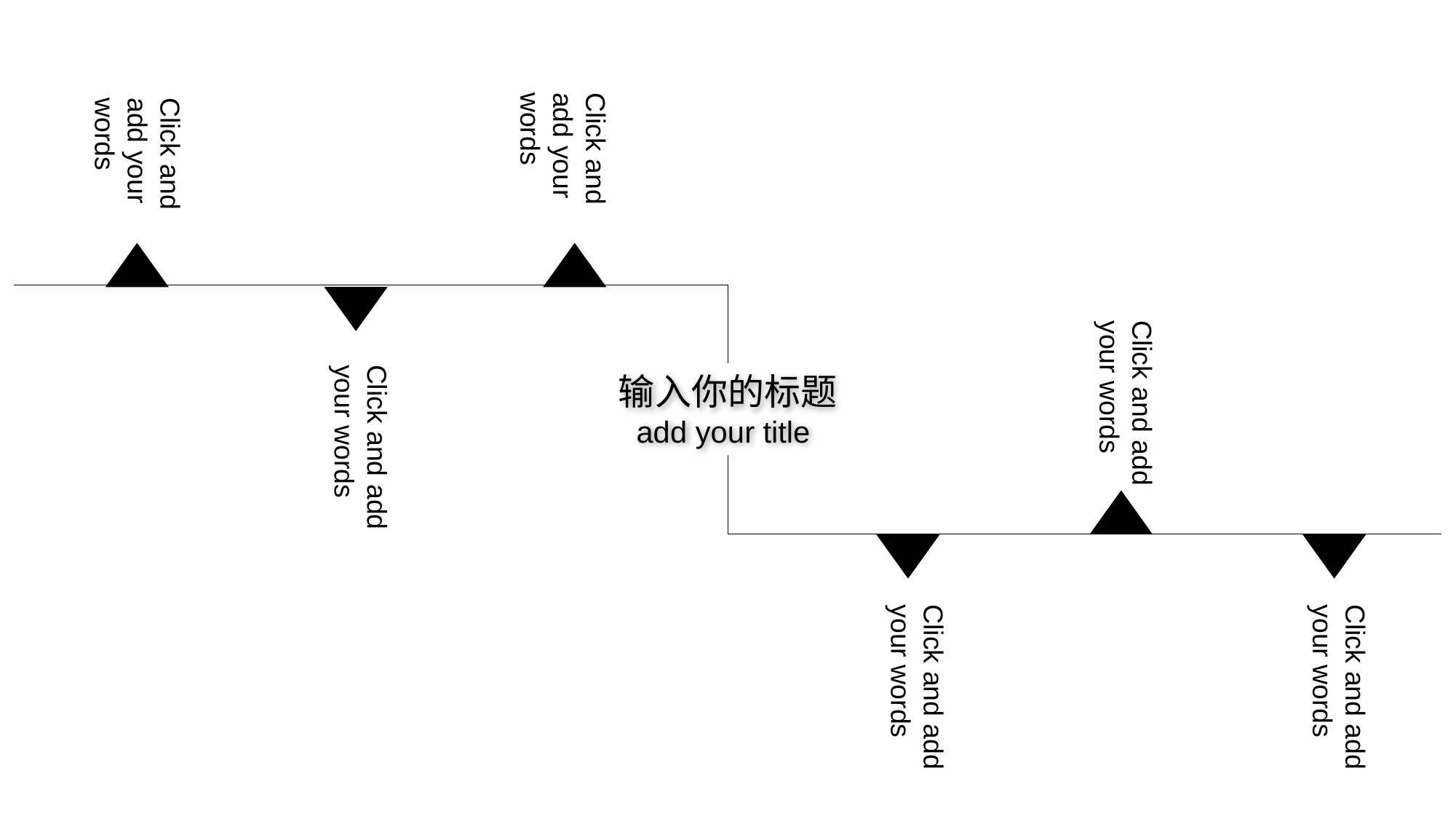

Click and add your words
Click and add your words

Click and add your words
Click and add your words

输入你的标题
add your title
Click and add your words
Click and add your words